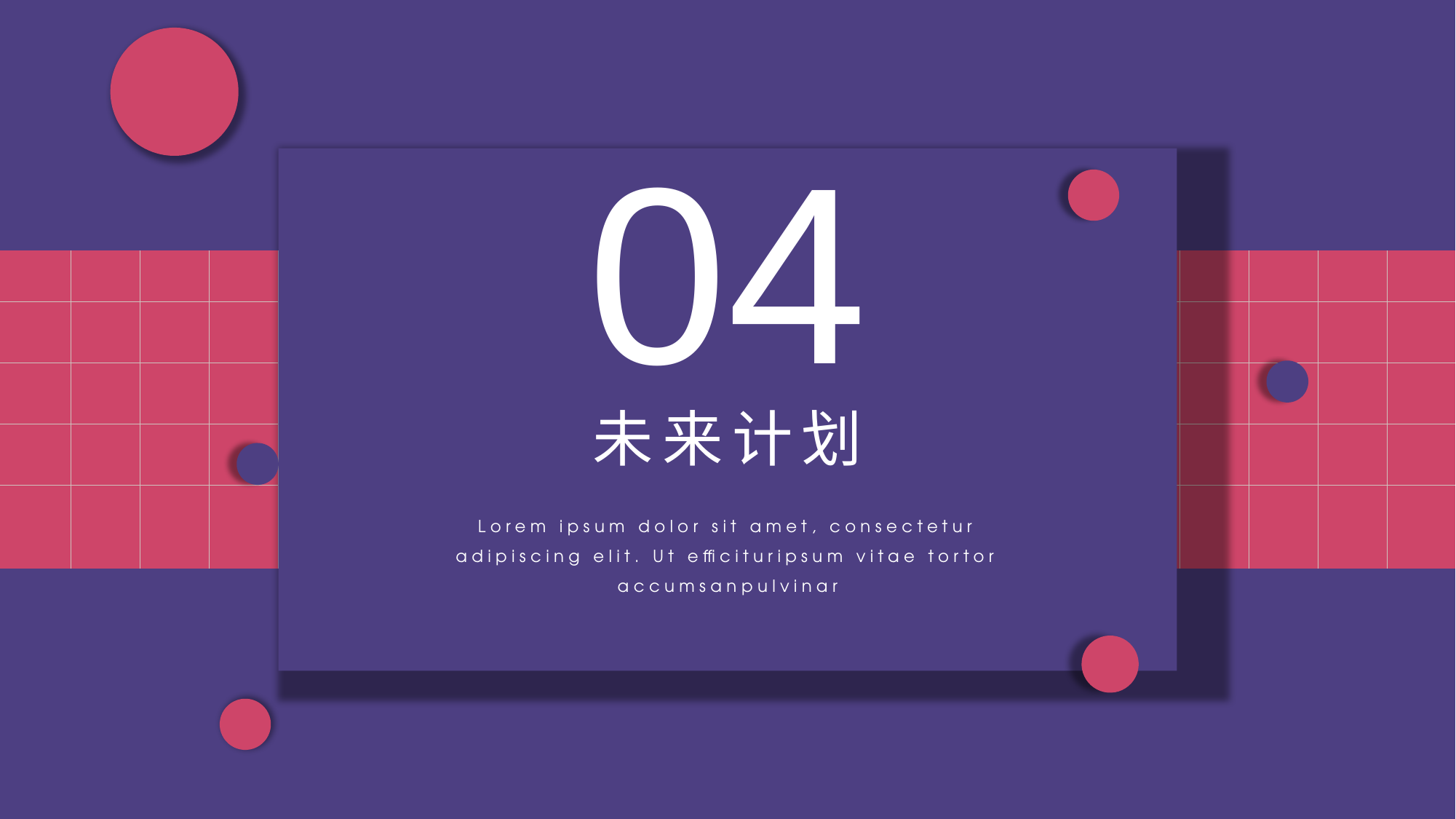

04

PART  01

未来计划

Lorem ipsum dolor sit amet, consectetur adipiscing elit. Ut efficituripsum vitae tortor accumsanpulvinar